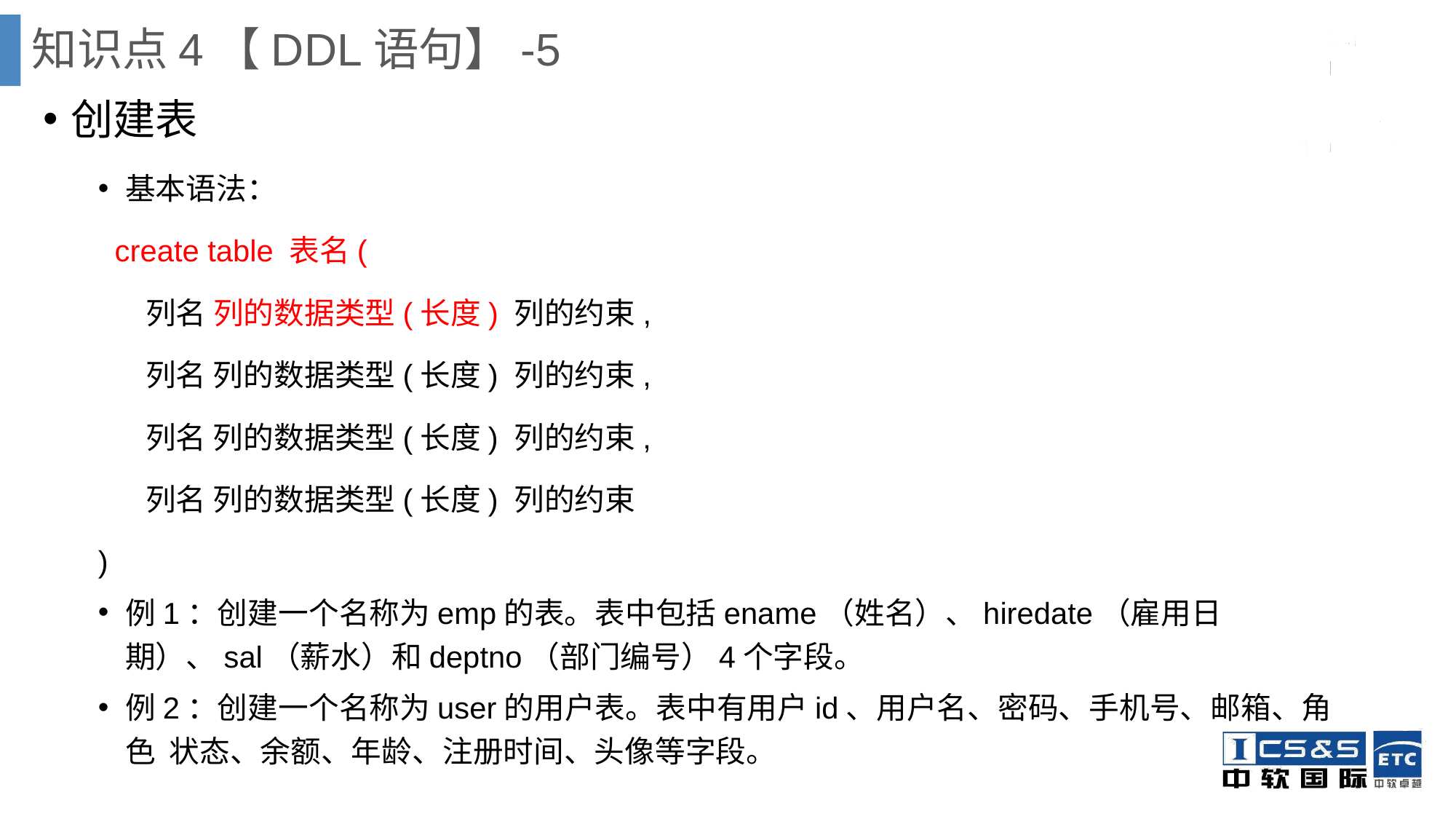

知识点4【DDL语句】-5
创建表
基本语法：
  create table 表名(
      列名 列的数据类型(长度) 列的约束,
      列名 列的数据类型(长度) 列的约束,
      列名 列的数据类型(长度) 列的约束,
      列名 列的数据类型(长度) 列的约束
)
例1：创建一个名称为emp的表。表中包括ename（姓名）、hiredate（雇用日期）、sal（薪水）和deptno（部门编号）4个字段。
例2：创建一个名称为user的用户表。表中有用户id、用户名、密码、手机号、邮箱、角色  状态、余额、年龄、注册时间、头像等字段。